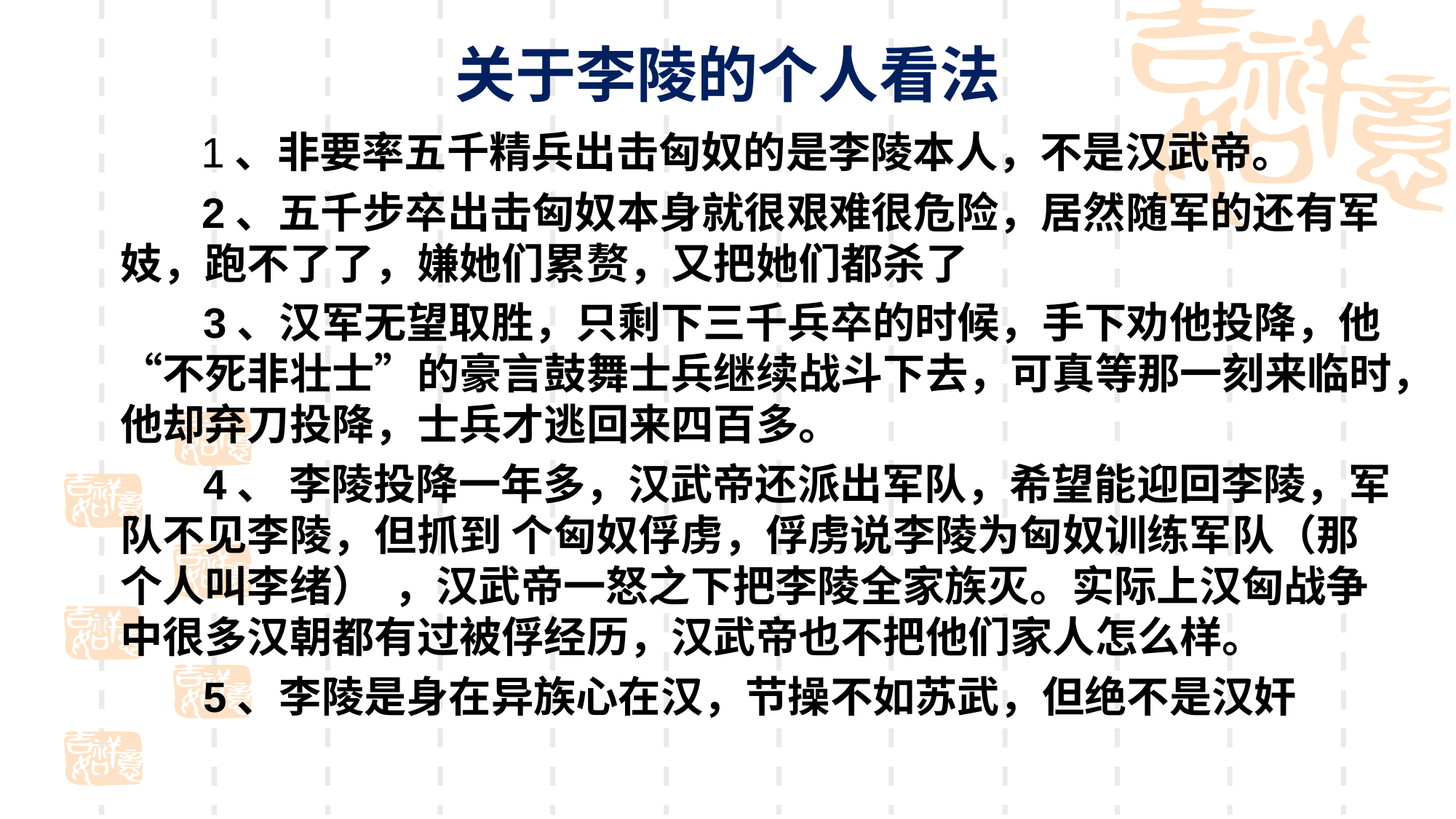

# 关于李陵的个人看法
      1、非要率五千精兵出击匈奴的是李陵本人，不是汉武帝。
　   2、五千步卒出击匈奴本身就很艰难很危险，居然随军的还有军妓，跑不了了，嫌她们累赘，又把她们都杀了
       3、汉军无望取胜，只剩下三千兵卒的时候，手下劝他投降，他“不死非壮士”的豪言鼓舞士兵继续战斗下去，可真等那一刻来临时，他却弃刀投降，士兵才逃回来四百多。
       4、 李陵投降一年多，汉武帝还派出军队，希望能迎回李陵，军队不见李陵，但抓到 个匈奴俘虏，俘虏说李陵为匈奴训练军队（那个人叫李绪）  ，汉武帝一怒之下把李陵全家族灭。实际上汉匈战争中很多汉朝都有过被俘经历，汉武帝也不把他们家人怎么样。
       5、李陵是身在异族心在汉，节操不如苏武，但绝不是汉奸